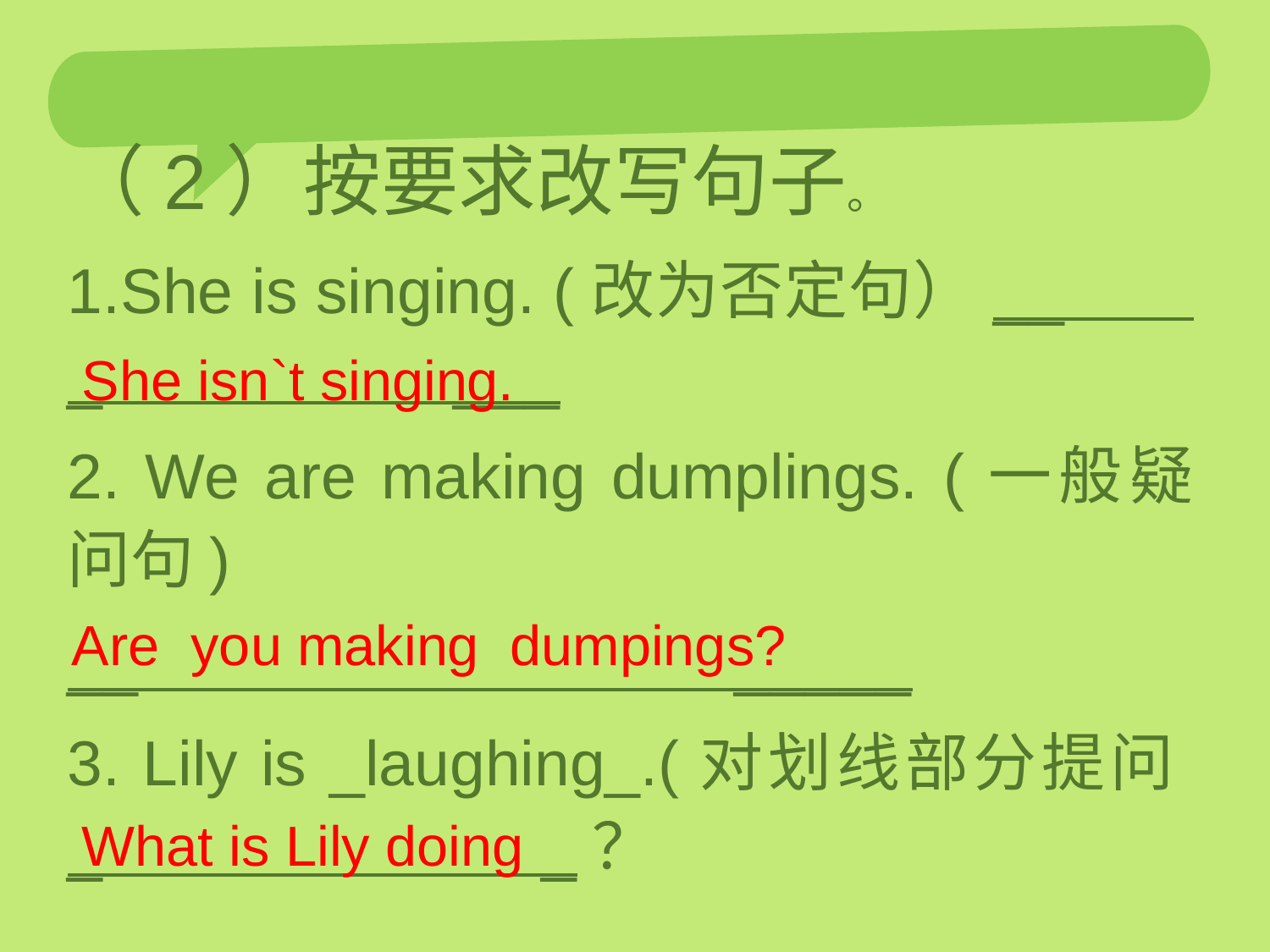

（2）按要求改写句子。
1.She is singing. (改为否定句）__        _                    ___
2. We are making dumplings. (一般疑问句)
__                                  _____
3. Lily is _laughing_.(对划线部分提问  _                         _？
She isn`t singing.
Are  you making  dumpings?
What is Lily doing